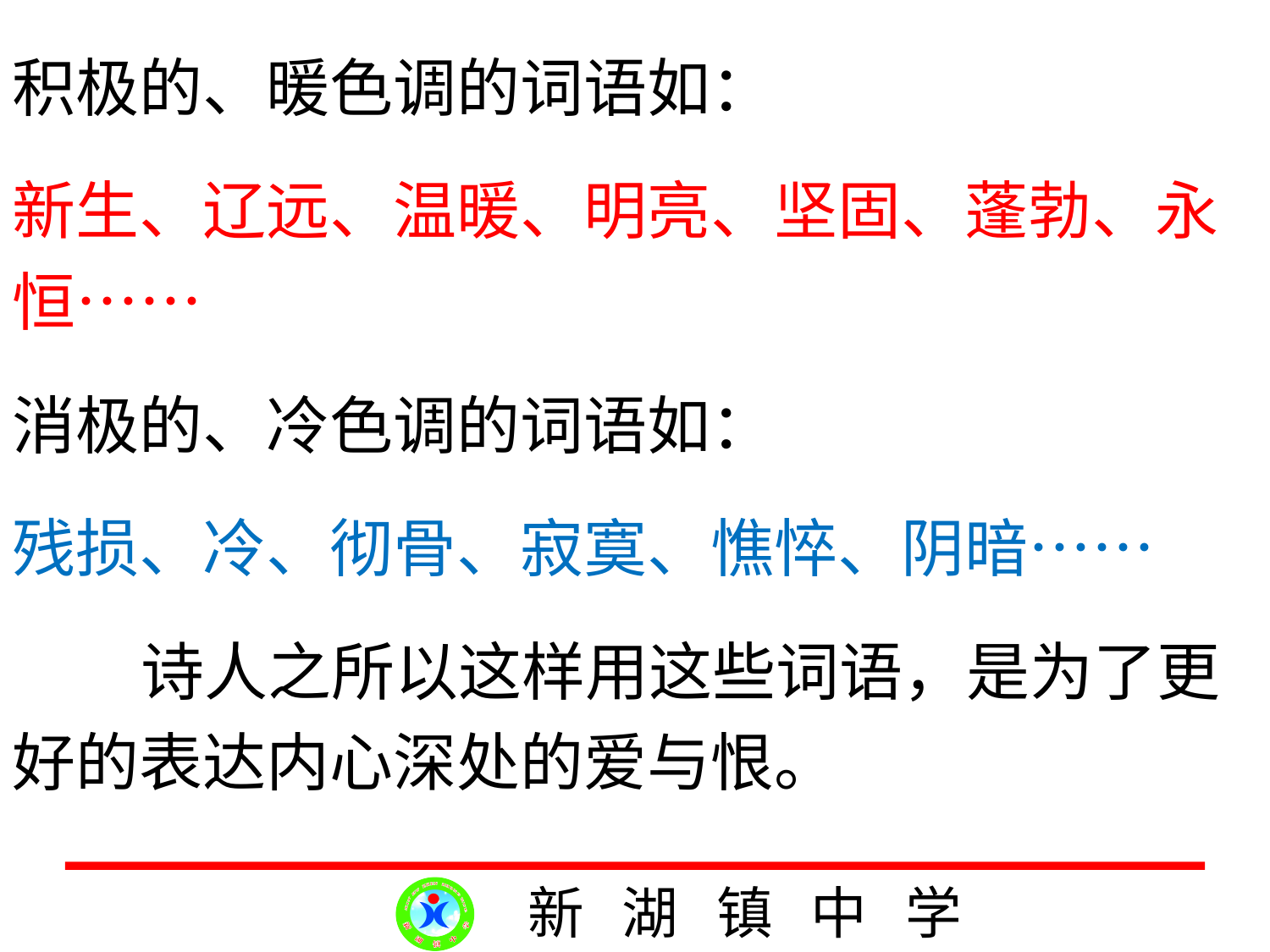

积极的、暖色调的词语如：
新生、辽远、温暖、明亮、坚固、蓬勃、永恒……
消极的、冷色调的词语如：
残损、冷、彻骨、寂寞、憔悴、阴暗……
        诗人之所以这样用这些词语，是为了更好的表达内心深处的爱与恨。